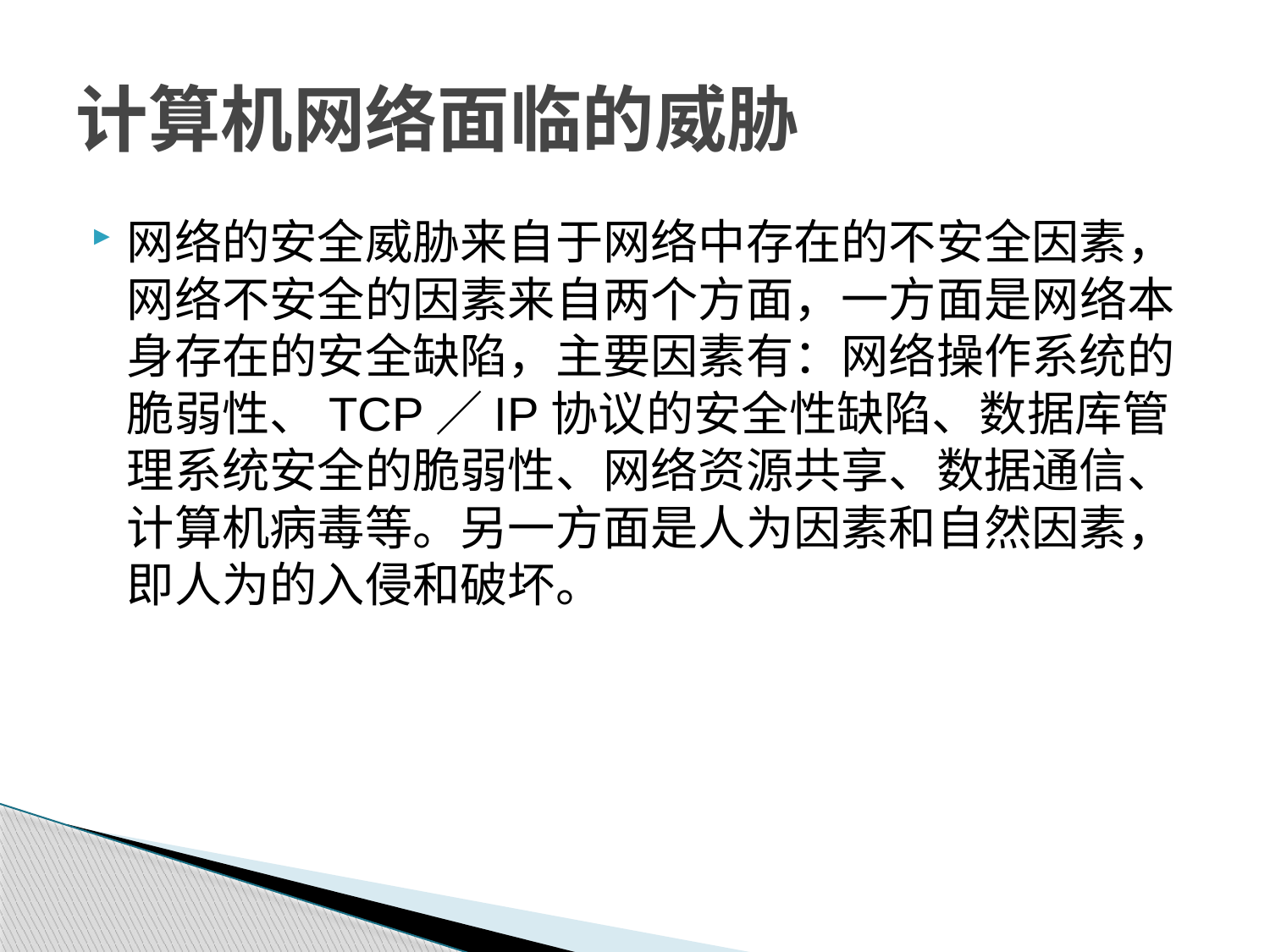

# 计算机网络面临的威胁
网络的安全威胁来自于网络中存在的不安全因素，网络不安全的因素来自两个方面，一方面是网络本身存在的安全缺陷，主要因素有：网络操作系统的脆弱性、TCP／IP协议的安全性缺陷、数据库管理系统安全的脆弱性、网络资源共享、数据通信、计算机病毒等。另一方面是人为因素和自然因素，即人为的入侵和破坏。